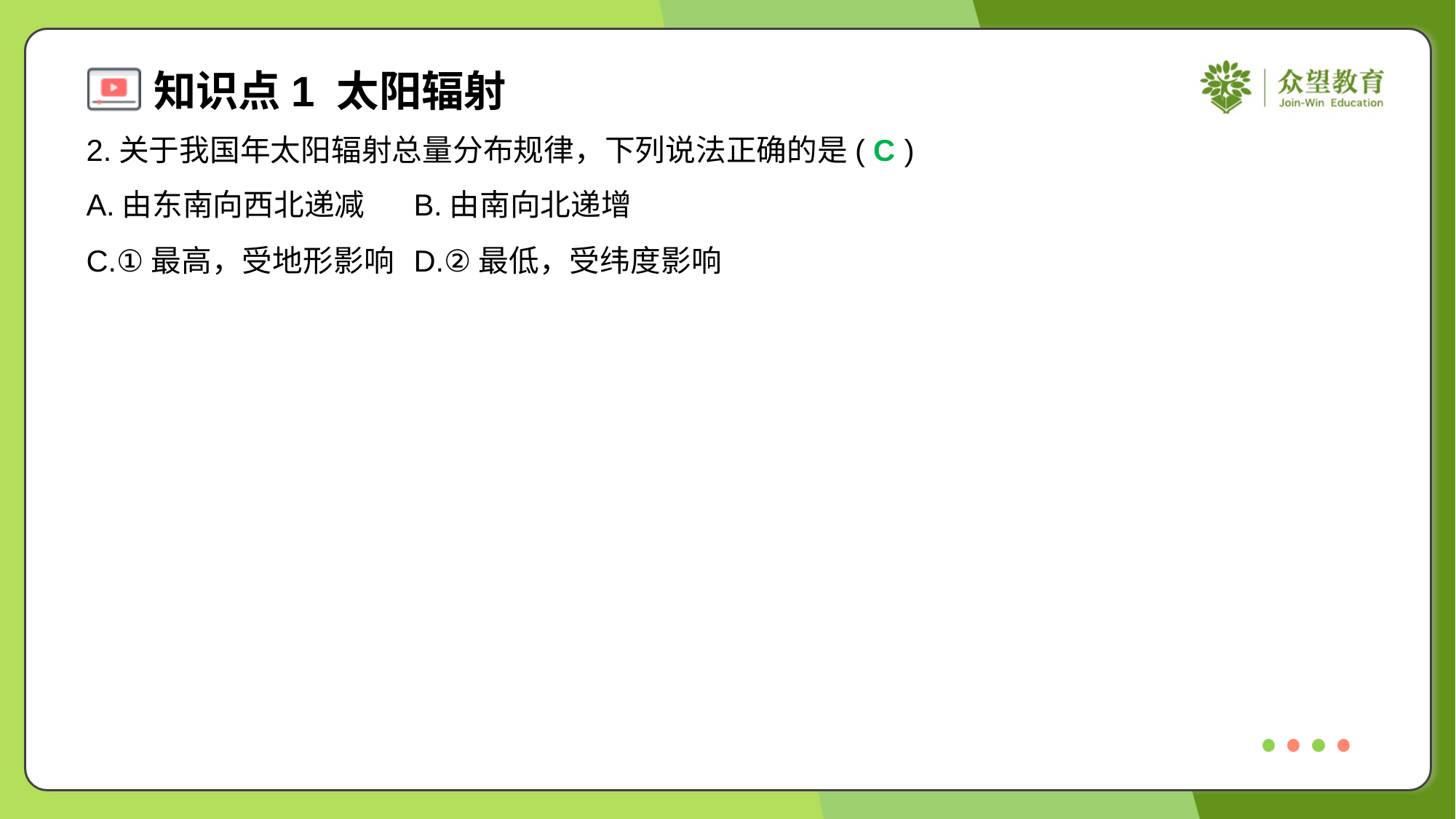

2.关于我国年太阳辐射总量分布规律，下列说法正确的是(     )
C
A.由东南向西北递减	B.由南向北递增
C.①最高，受地形影响	D.②最低，受纬度影响